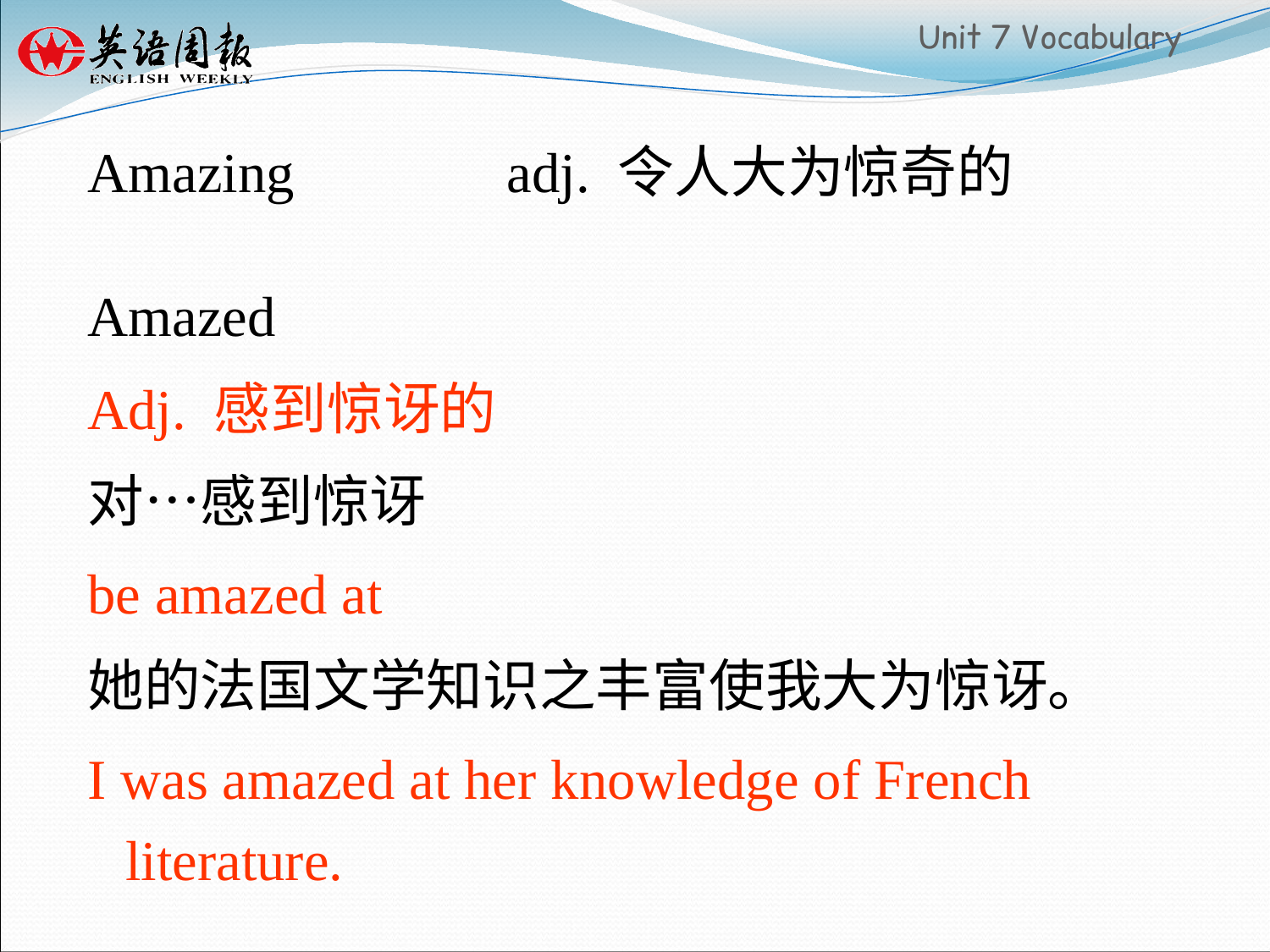

Amazing 	         adj. 令人大为惊奇的

Amazed
Adj. 感到惊讶的
对…感到惊讶
be amazed at
她的法国文学知识之丰富使我大为惊讶。
I was amazed at her knowledge of French literature.